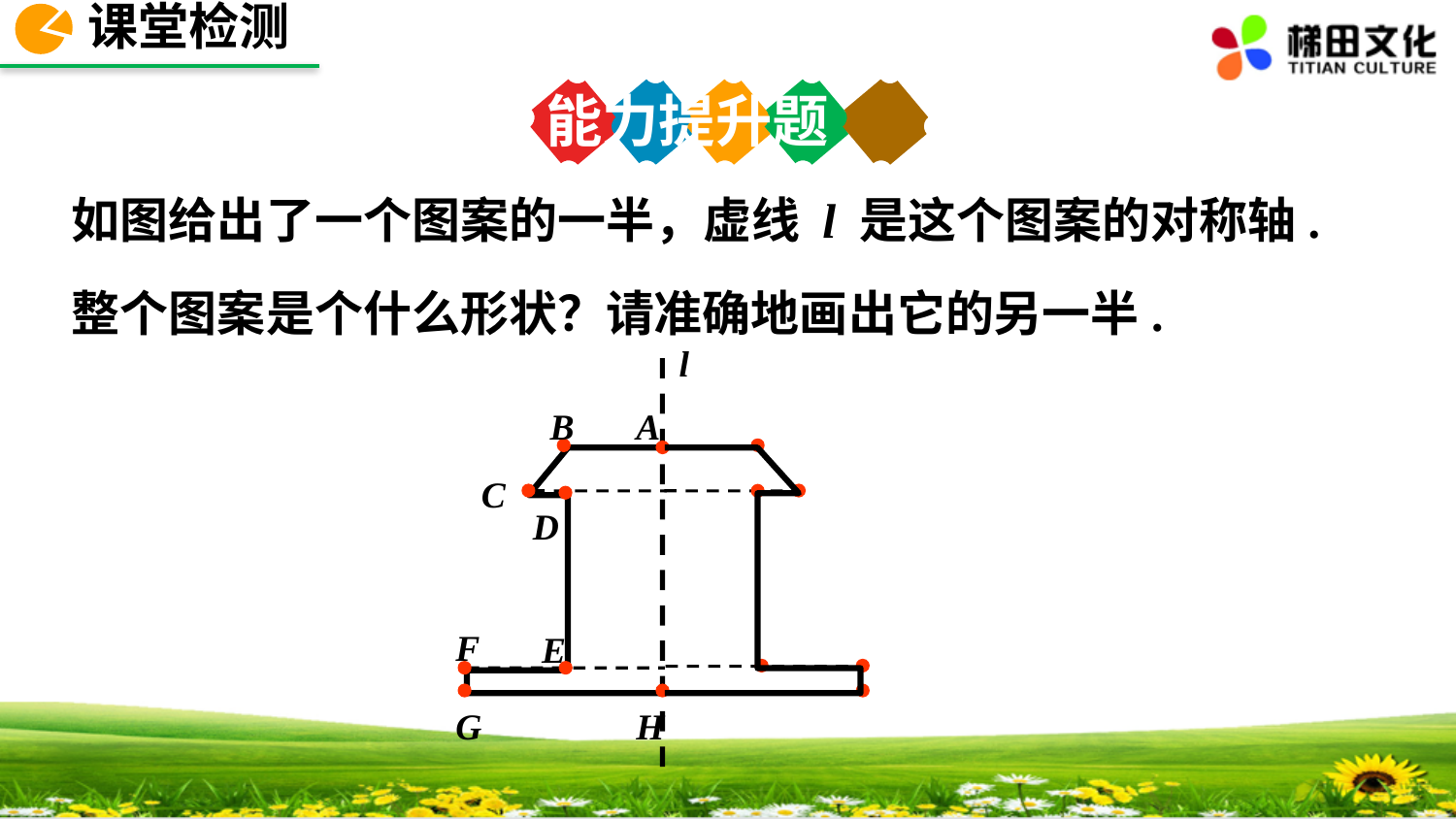

课堂检测

能力提升题

如图给出了一个图案的一半，虚线 l 是这个图案的对称轴.整个图案是个什么形状？请准确地画出它的另一半.
l

B
A

C
D
F
E
G
H